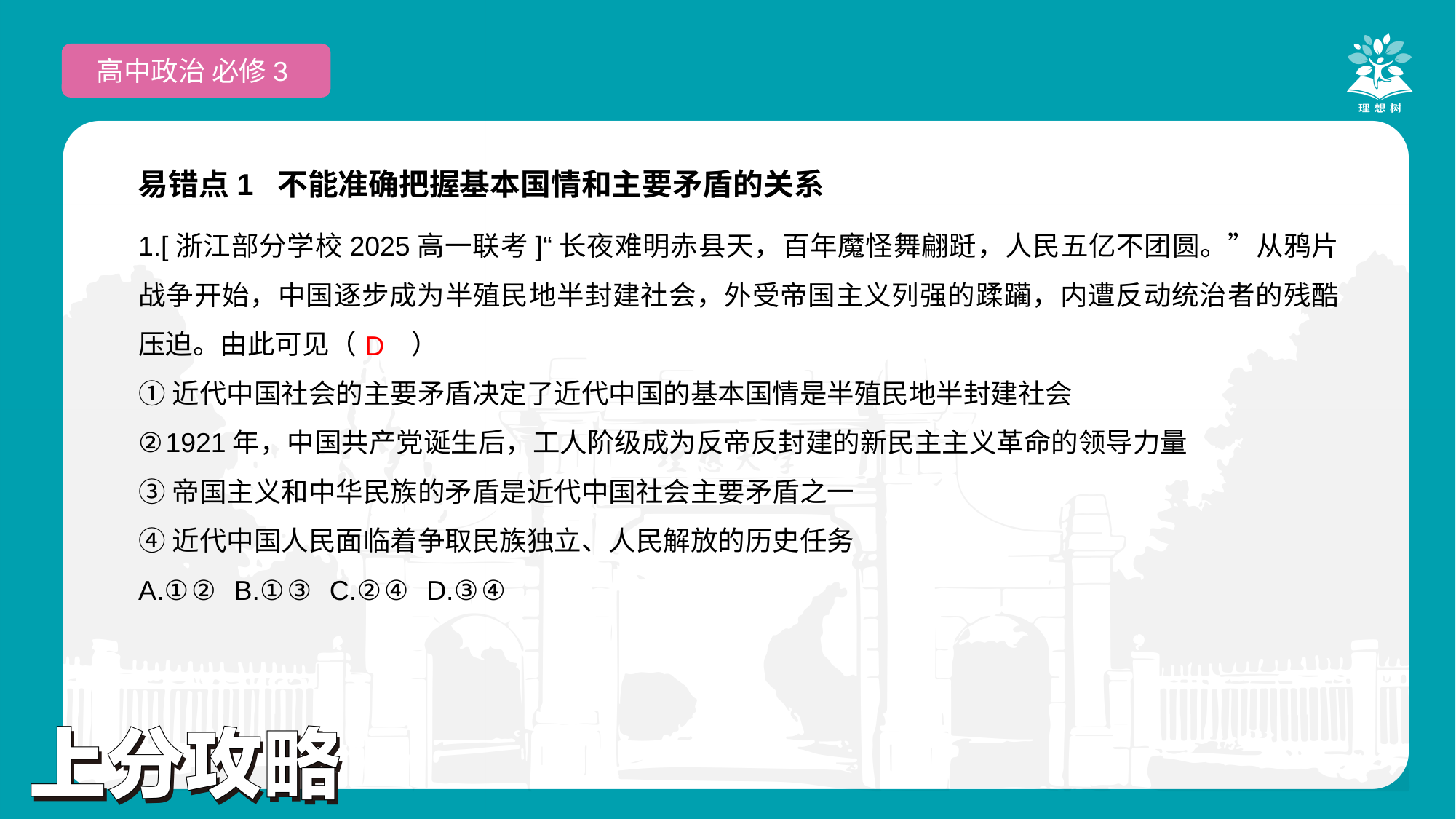

高中政治 必修3
易错点1  不能准确把握基本国情和主要矛盾的关系
1.[浙江部分学校2025高一联考]“长夜难明赤县天，百年魔怪舞翩跹，人民五亿不团圆。”从鸦片战争开始，中国逐步成为半殖民地半封建社会，外受帝国主义列强的蹂躏，内遭反动统治者的残酷压迫。由此可见（　　）
①近代中国社会的主要矛盾决定了近代中国的基本国情是半殖民地半封建社会
②1921年，中国共产党诞生后，工人阶级成为反帝反封建的新民主主义革命的领导力量
③帝国主义和中华民族的矛盾是近代中国社会主要矛盾之一
④近代中国人民面临着争取民族独立、人民解放的历史任务
A.①②  B.①③  C.②④  D.③④
 D